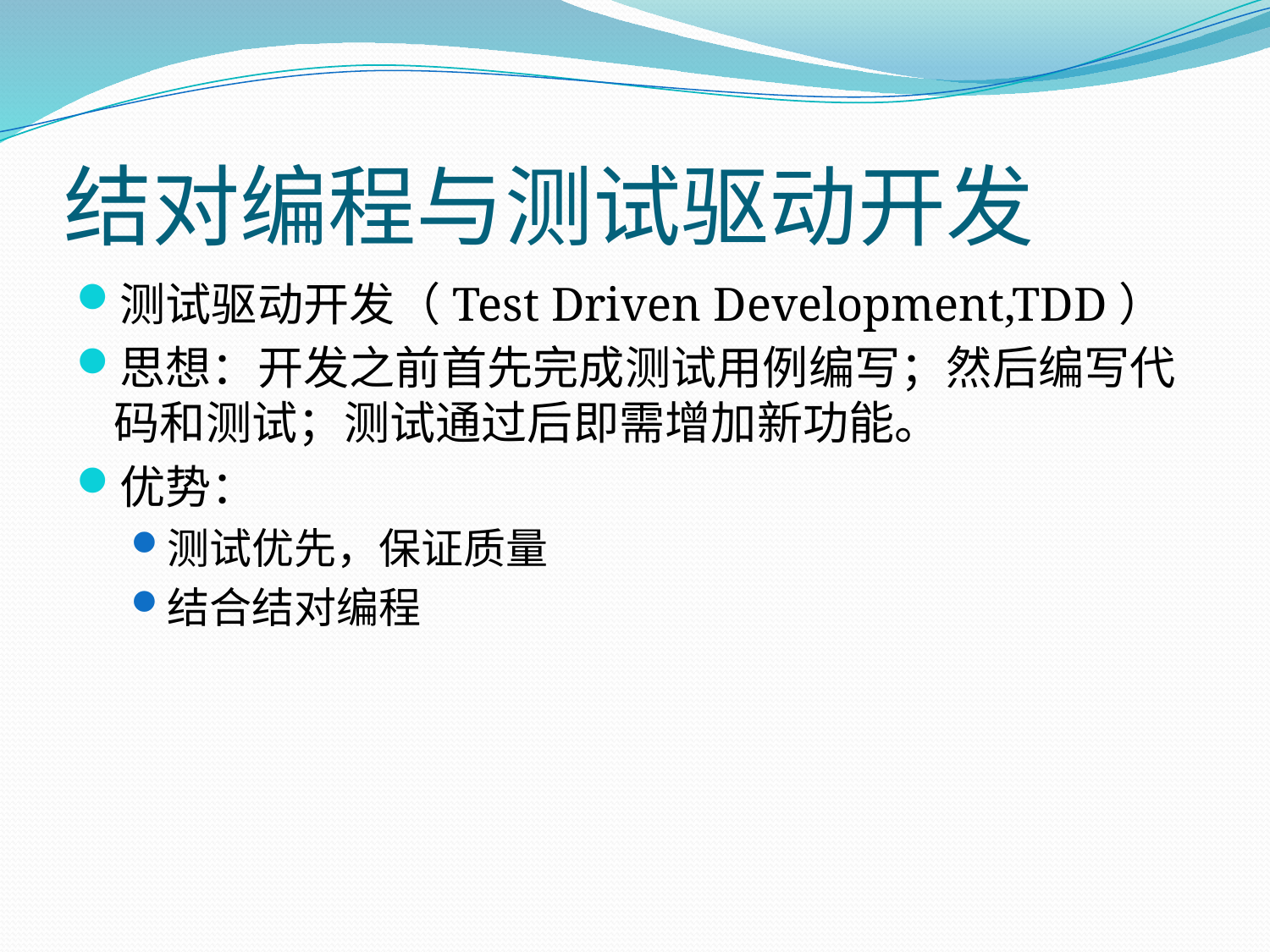

# 结对编程与测试驱动开发
测试驱动开发（Test Driven Development,TDD）
思想：开发之前首先完成测试用例编写；然后编写代码和测试；测试通过后即需增加新功能。
优势：
测试优先，保证质量
结合结对编程